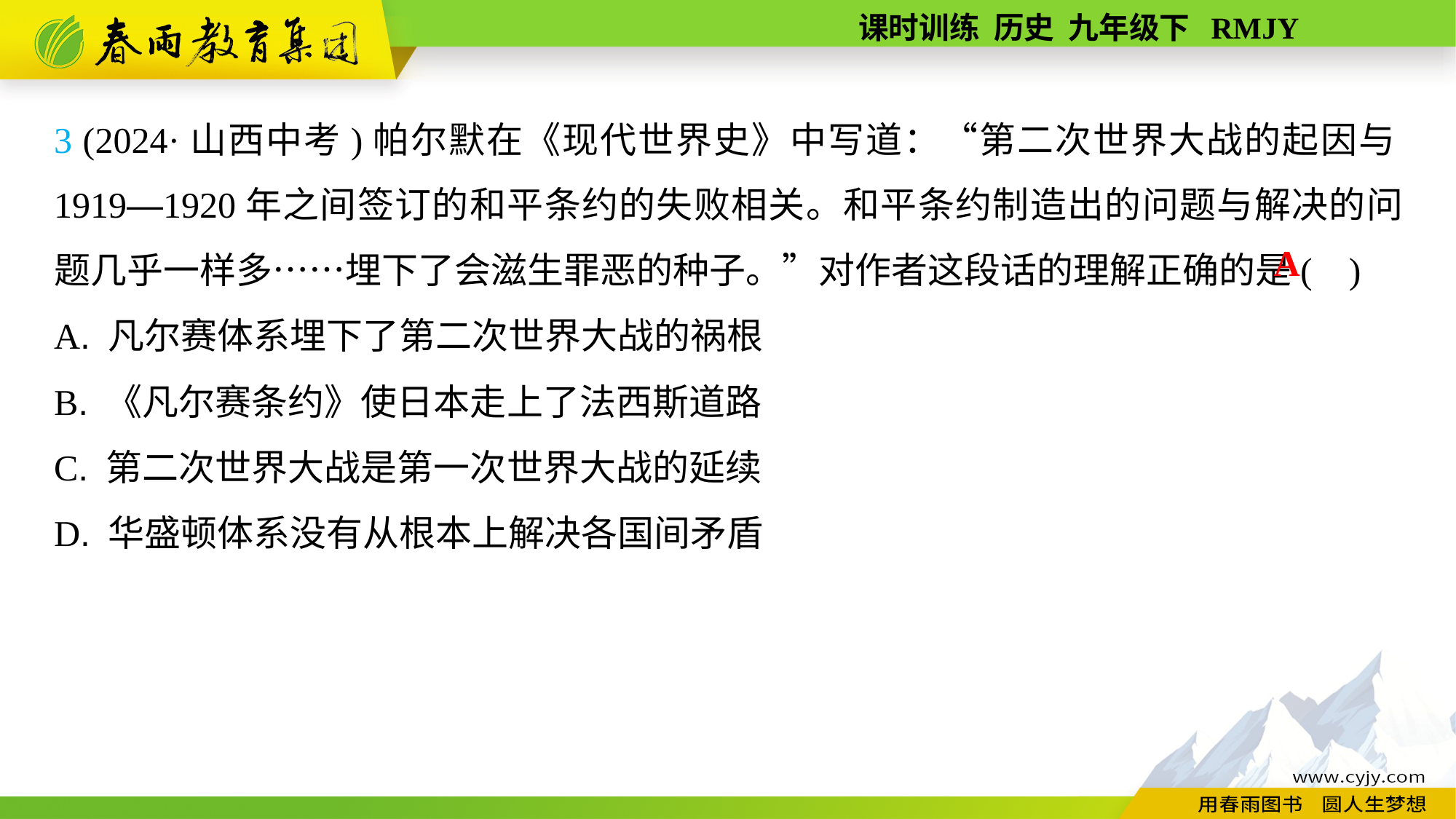

3 (2024·山西中考)帕尔默在《现代世界史》中写道：“第二次世界大战的起因与1919—1920年之间签订的和平条约的失败相关。和平条约制造出的问题与解决的问题几乎一样多……埋下了会滋生罪恶的种子。”对作者这段话的理解正确的是(    )
A. 凡尔赛体系埋下了第二次世界大战的祸根
B. 《凡尔赛条约》使日本走上了法西斯道路
C. 第二次世界大战是第一次世界大战的延续
D. 华盛顿体系没有从根本上解决各国间矛盾
A